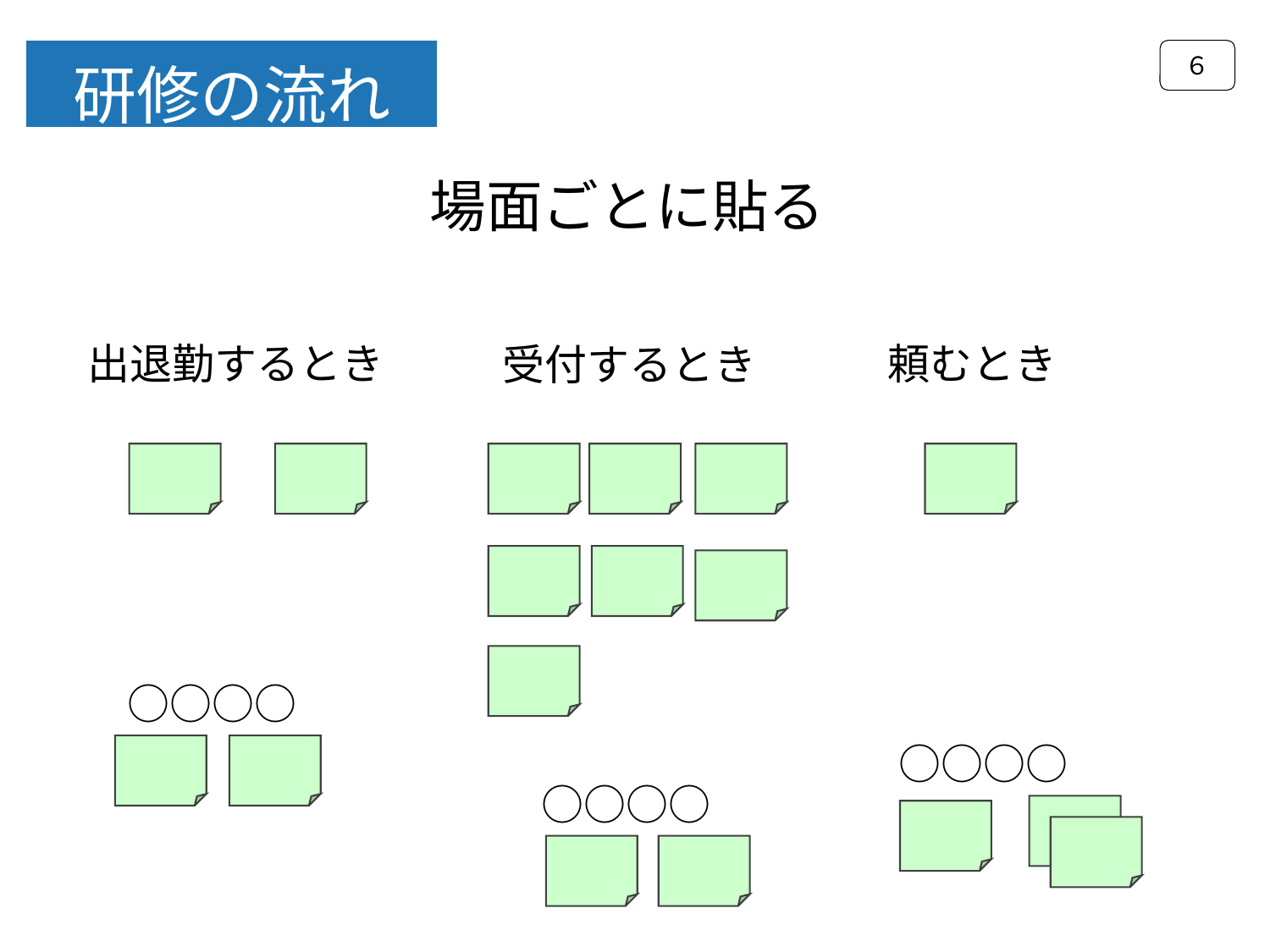

６
研修の流れ
場面ごとに貼る
出退勤するとき
頼むとき
受付するとき

○○○○

○○○○

○○○○